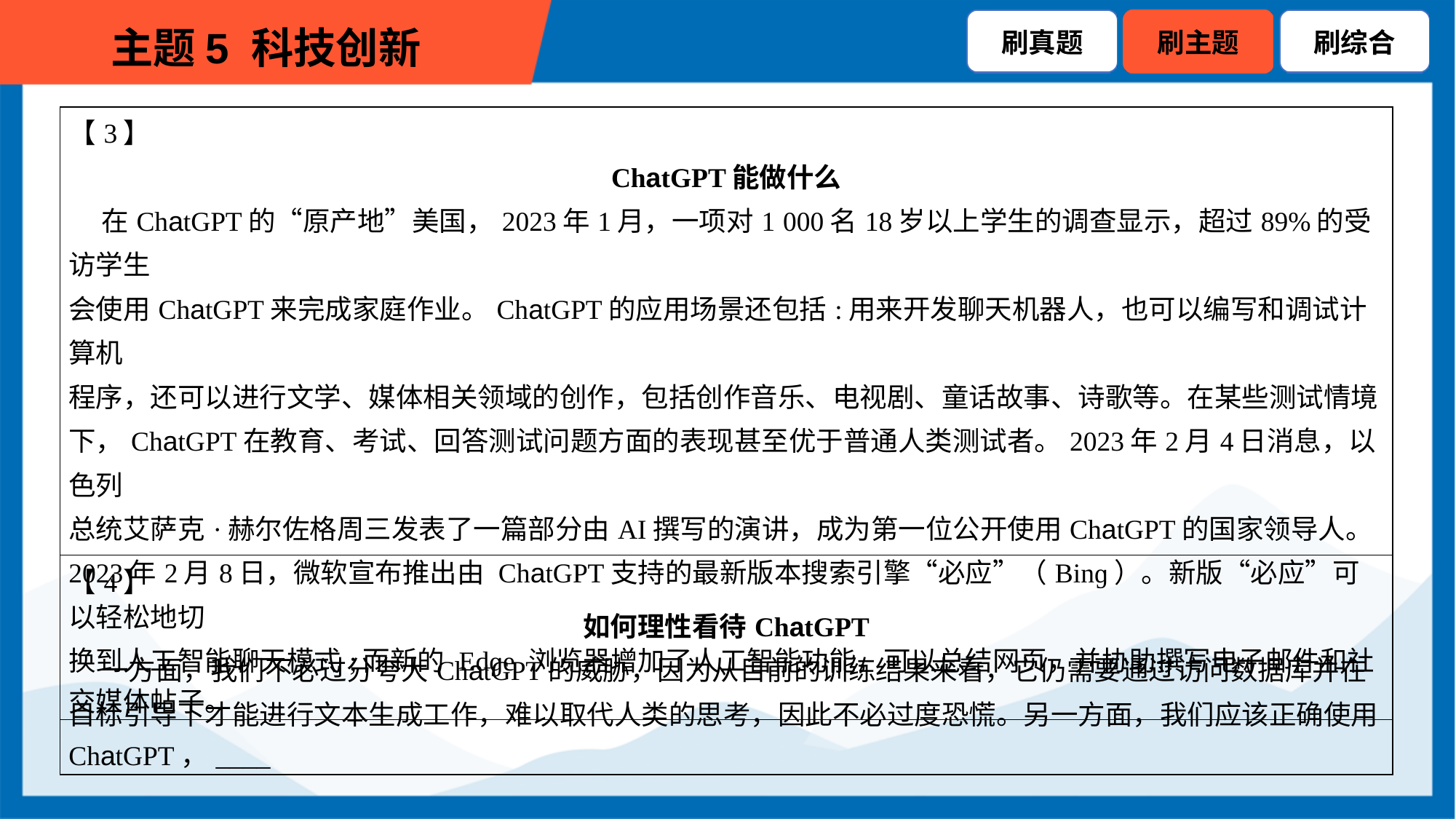

| 【3】 ChatGPT能做什么 在ChatGPT的“原产地”美国，2023年1月，一项对1 000名18岁以上学生的调查显示，超过89%的受访学生 会使用ChatGPT来完成家庭作业。ChatGPT的应用场景还包括:用来开发聊天机器人，也可以编写和调试计算机 程序，还可以进行文学、媒体相关领域的创作，包括创作音乐、电视剧、童话故事、诗歌等。在某些测试情境 下，ChatGPT在教育、考试、回答测试问题方面的表现甚至优于普通人类测试者。2023年2月4日消息，以色列 总统艾萨克·赫尔佐格周三发表了一篇部分由AI撰写的演讲，成为第一位公开使用ChatGPT的国家领导人。 2023年2月8日，微软宣布推出由 ChatGPT支持的最新版本搜索引擎“必应”（Binɡ）。新版“必应”可以轻松地切 换到人工智能聊天模式;而新的 Edɡe 浏览器增加了人工智能功能，可以总结网页，并协助撰写电子邮件和社 交媒体帖子。 |
| --- |
| 【4】 如何理性看待ChatGPT 一方面，我们不必过分夸大ChatGPT的威胁，因为从目前的训练结果来看，它仍需要通过访问数据库并在 目标引导下才能进行文本生成工作，难以取代人类的思考，因此不必过度恐慌。另一方面，我们应该正确使用 ChatGPT，\_\_\_\_ |
| --- |